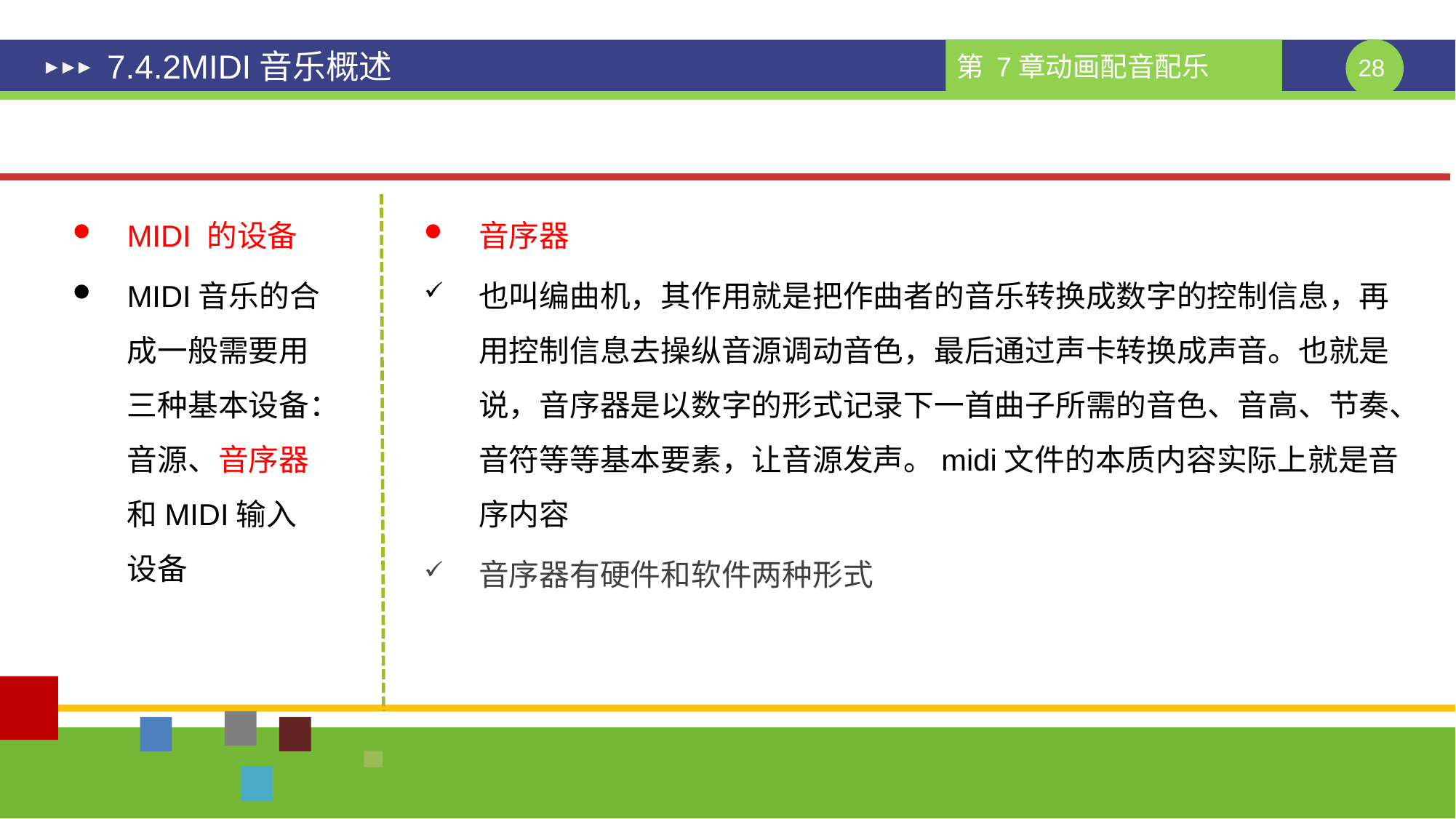

# 7.4.2MIDI音乐概述

MIDI 的设备
MIDI音乐的合成一般需要用三种基本设备：音源、音序器和MIDI输入设备

音序器
也叫编曲机，其作用就是把作曲者的音乐转换成数字的控制信息，再用控制信息去操纵音源调动音色，最后通过声卡转换成声音。也就是说，音序器是以数字的形式记录下一首曲子所需的音色、音高、节奏、音符等等基本要素，让音源发声。midi文件的本质内容实际上就是音序内容
音序器有硬件和软件两种形式